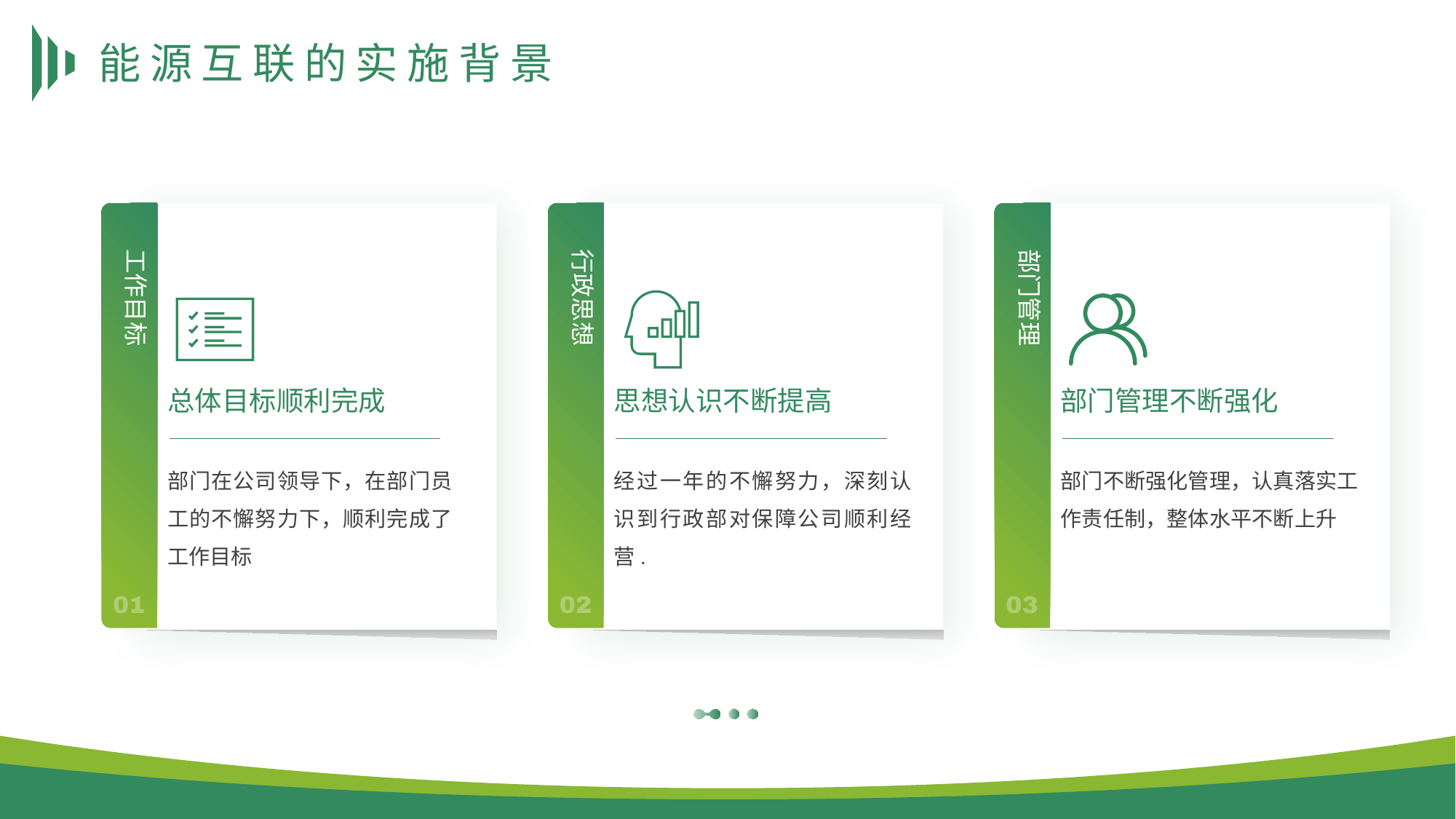

# 能源互联的实施背景

工作目标
行政思想
部门管理

总体目标顺利完成
思想认识不断提高
部门管理不断强化

部门在公司领导下，在部门员工的不懈努力下，顺利完成了工作目标
经过一年的不懈努力，深刻认识到行政部对保障公司顺利经营.
部门不断强化管理，认真落实工作责任制，整体水平不断上升

01
02
03